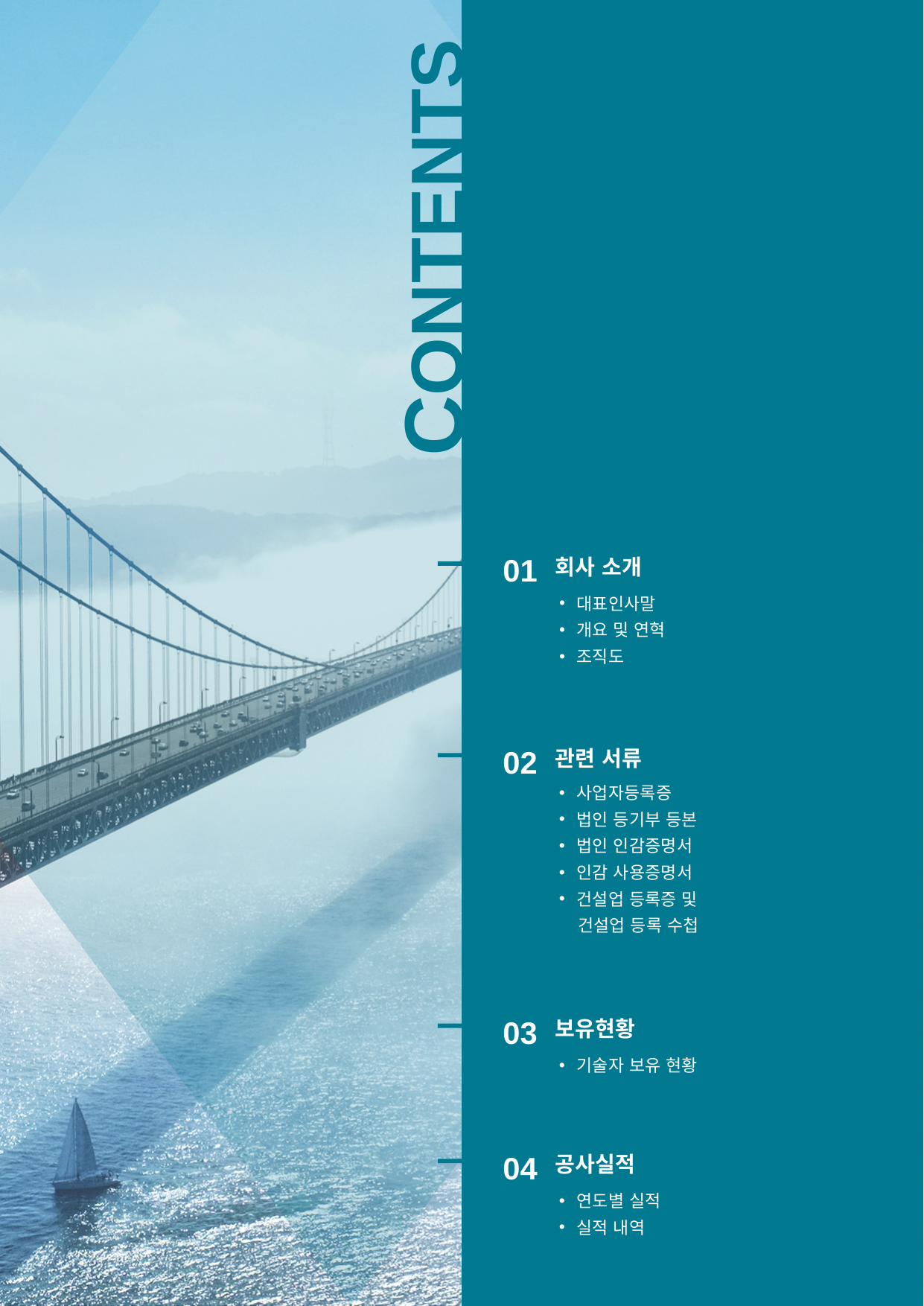

CONTENTS
01
회사 소개
대표인사말
개요 및 연혁
조직도
02
관련 서류
사업자등록증
법인 등기부 등본
법인 인감증명서
인감 사용증명서
건설업 등록증 및
   건설업 등록 수첩
03
보유현황
기술자 보유 현황
04
공사실적
연도별 실적
실적 내역